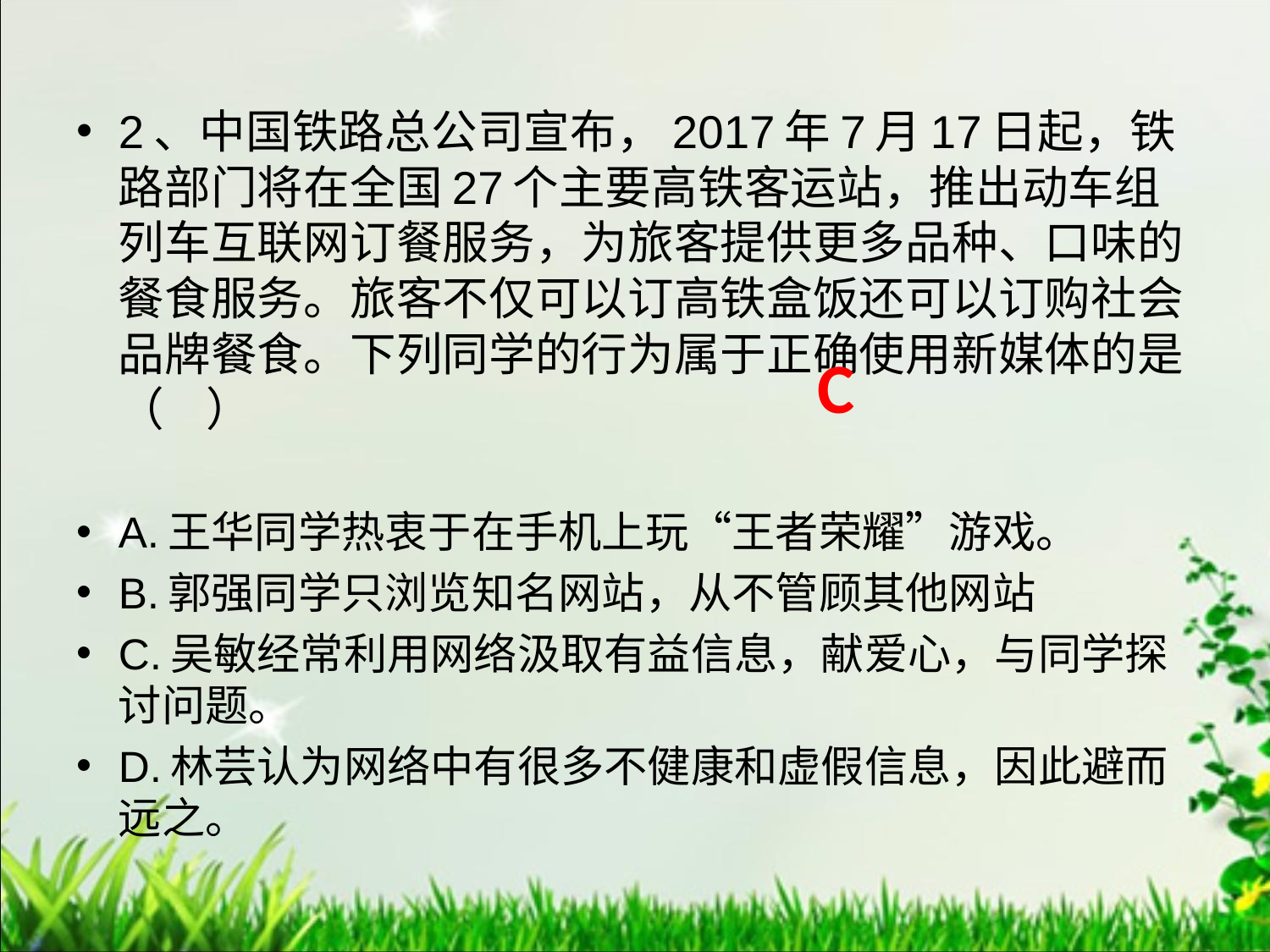

2、中国铁路总公司宣布，2017年7月17日起，铁路部门将在全国27个主要高铁客运站，推出动车组列车互联网订餐服务，为旅客提供更多品种、口味的餐食服务。旅客不仅可以订高铁盒饭还可以订购社会品牌餐食。下列同学的行为属于正确使用新媒体的是（    ）

A.王华同学热衷于在手机上玩“王者荣耀”游戏。
B.郭强同学只浏览知名网站，从不管顾其他网站
C.吴敏经常利用网络汲取有益信息，献爱心，与同学探讨问题。
D.林芸认为网络中有很多不健康和虚假信息，因此避而远之。
C